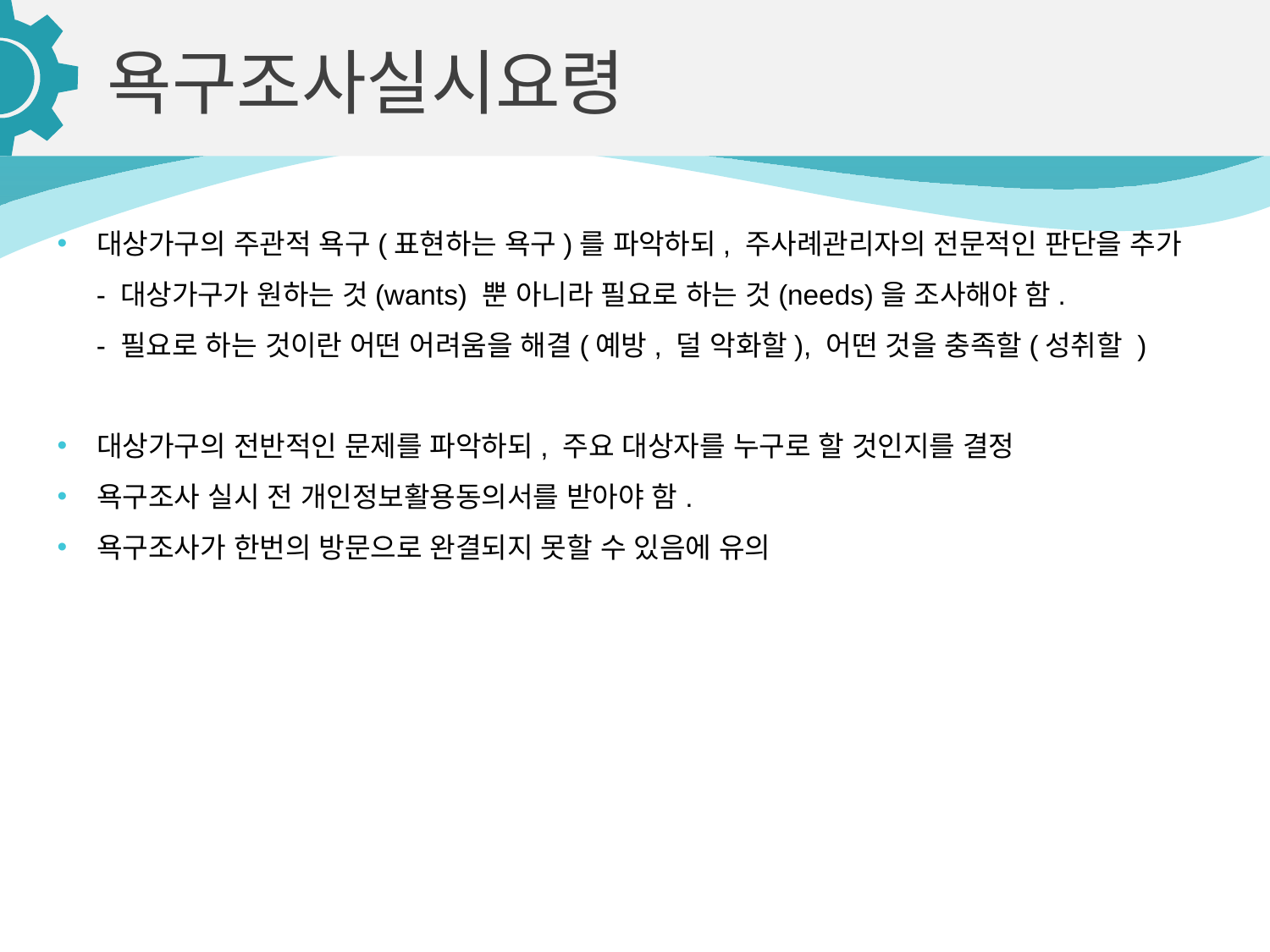

욕구조사실시요령
대상가구의 주관적 욕구(표현하는 욕구)를 파악하되, 주사례관리자의 전문적인 판단을 추가
     - 대상가구가 원하는 것(wants) 뿐 아니라 필요로 하는 것(needs)을 조사해야 함.
     - 필요로 하는 것이란 어떤 어려움을 해결(예방, 덜 악화할), 어떤 것을 충족할(성취할 )

대상가구의 전반적인 문제를 파악하되, 주요 대상자를 누구로 할 것인지를 결정
욕구조사 실시 전 개인정보활용동의서를 받아야 함.
욕구조사가 한번의 방문으로 완결되지 못할 수 있음에 유의

04